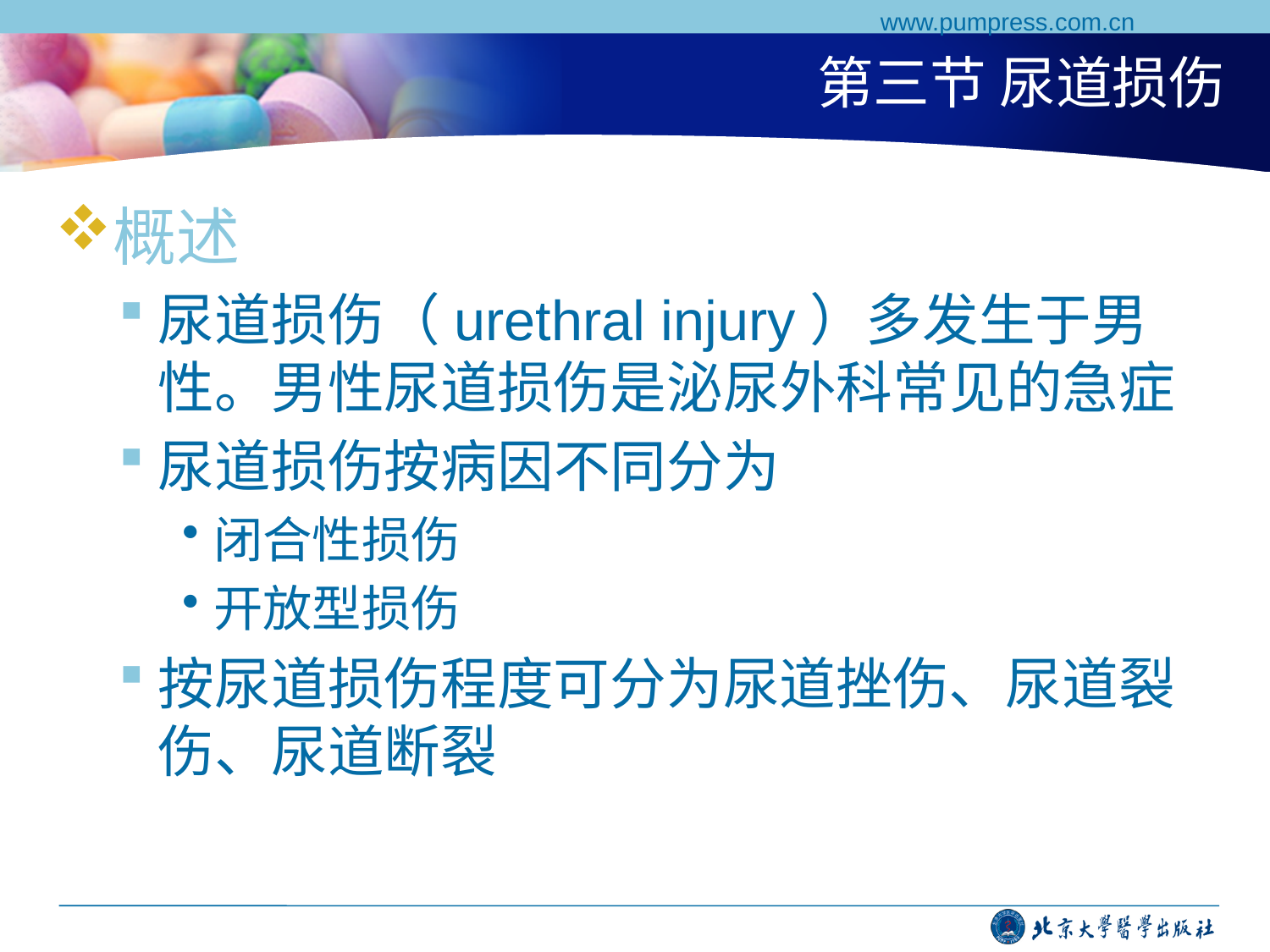

www.pumpress.com.cn
# 第三节 尿道损伤
概述
尿道损伤（urethral injury）多发生于男性。男性尿道损伤是泌尿外科常见的急症
尿道损伤按病因不同分为
闭合性损伤
开放型损伤
按尿道损伤程度可分为尿道挫伤、尿道裂伤、尿道断裂